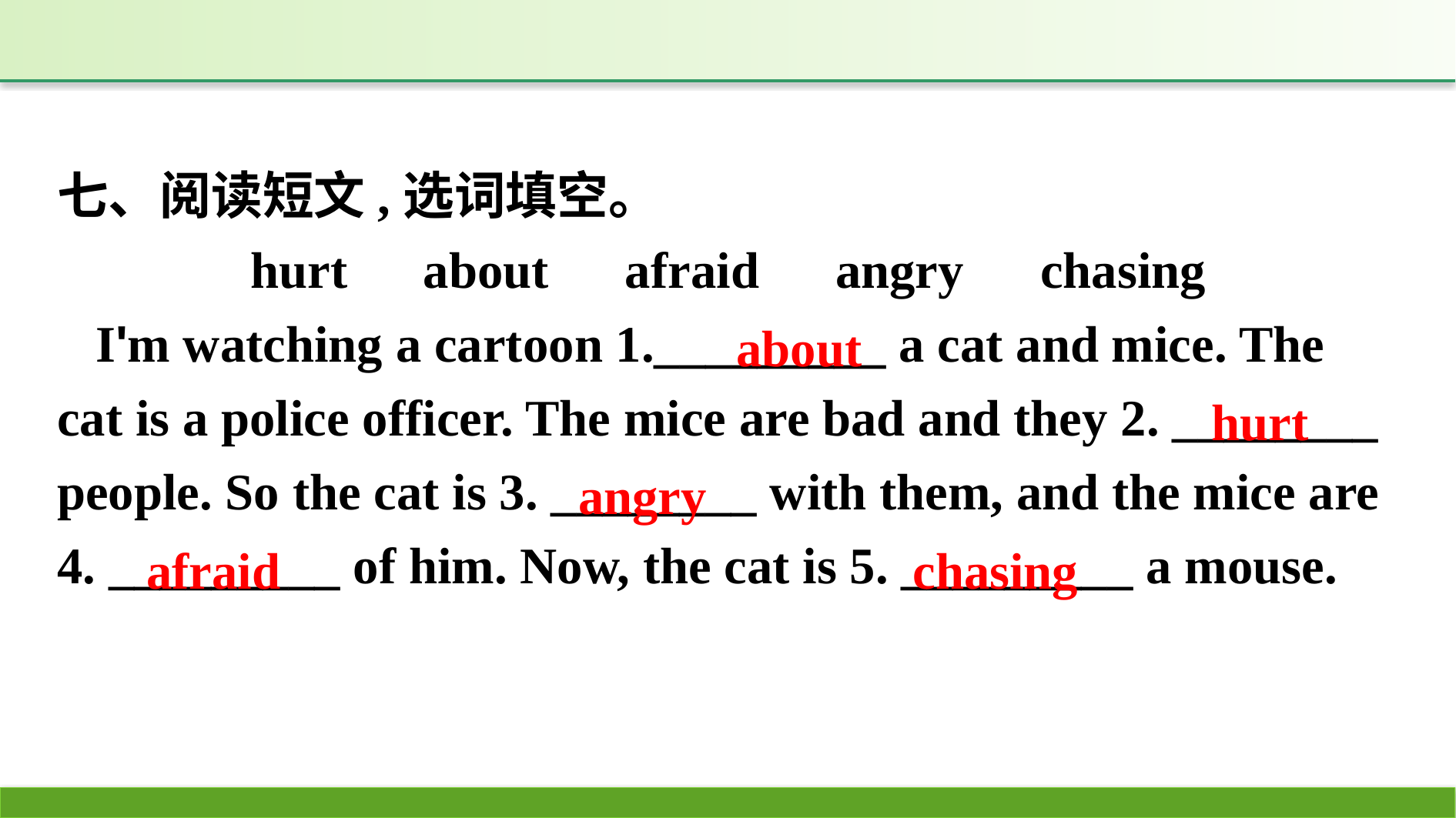

七、阅读短文,选词填空。
hurt　about　afraid　angry　chasing
I'm watching a cartoon 1._________ a cat and mice. The cat is a police officer. The mice are bad and they 2. ________ people. So the cat is 3. ________ with them, and the mice are 4. _________ of him. Now, the cat is 5. _________ a mouse.
about
hurt
angry
afraid
chasing